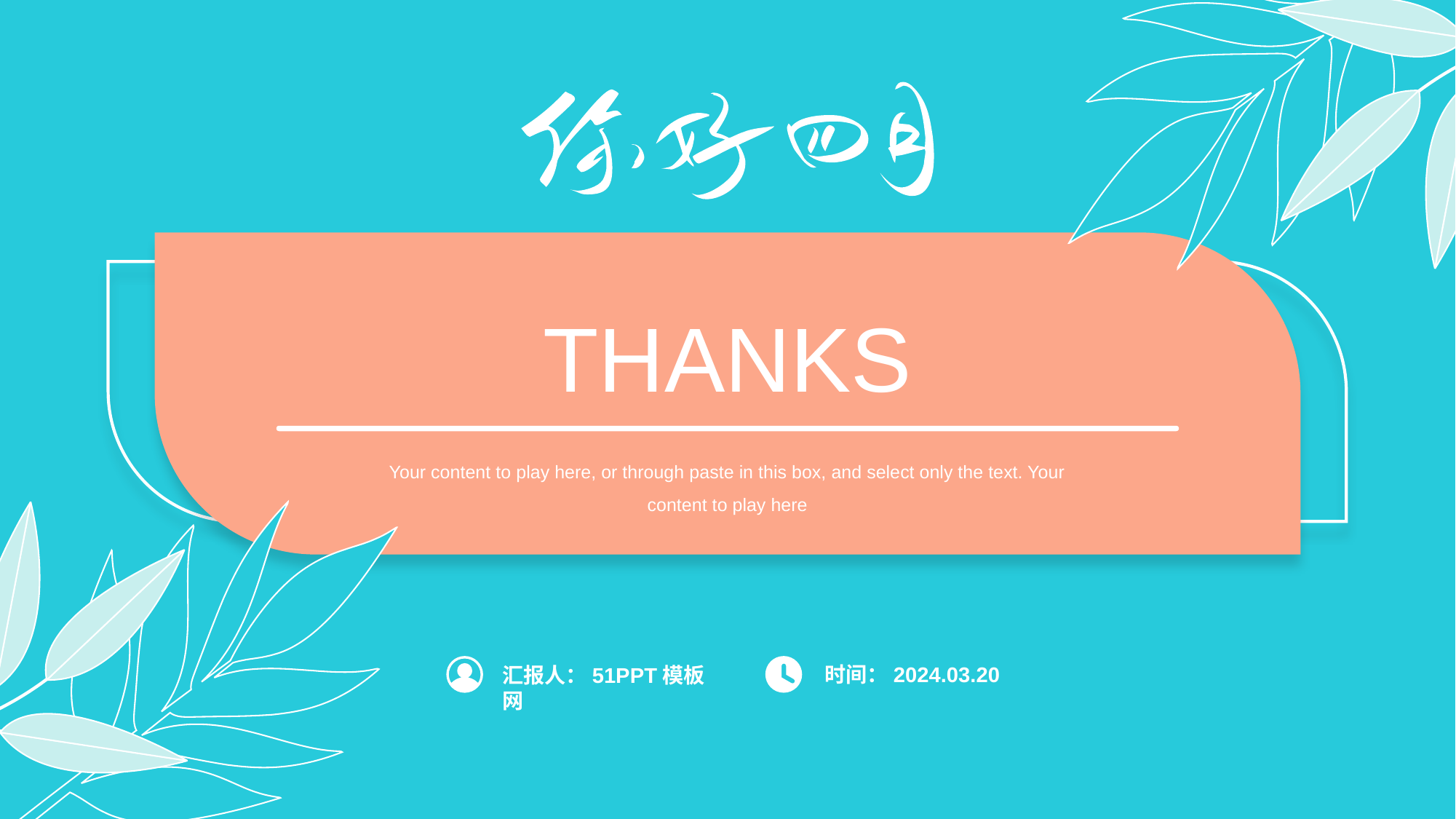

THANKS

Your content to play here, or through paste in this box, and select only the text. Your content to play here

时间：2024.03.20

汇报人：51PPT模板网